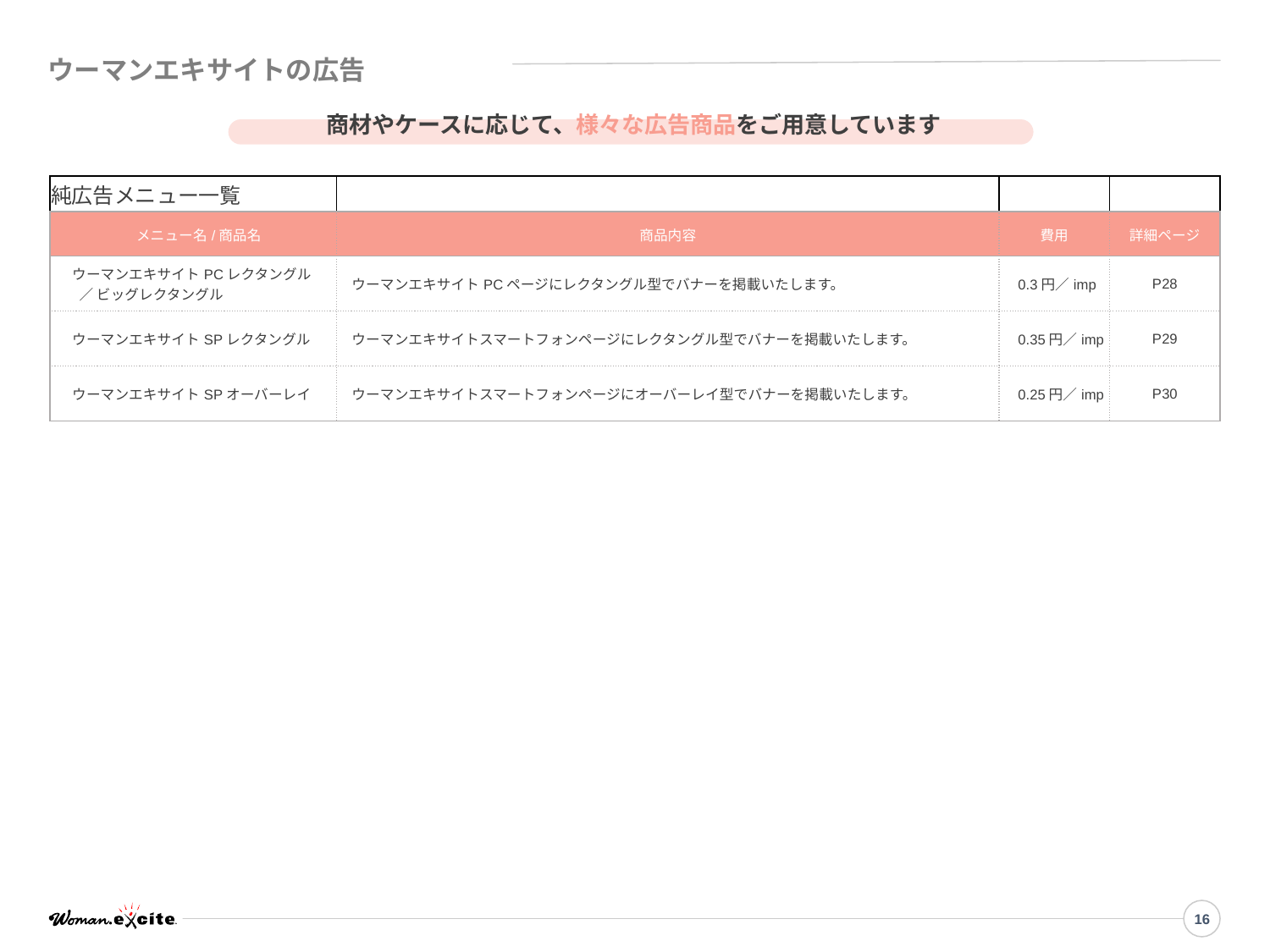

ウーマンエキサイトの広告
商材やケースに応じて、様々な広告商品をご用意しています

| 純広告メニュー一覧 |  |  |  |
| --- | --- | --- | --- |
| メニュー名/商品名 | 商品内容 | 費用 | 詳細ページ |
| ウーマンエキサイトPCレクタングル 　　／ ビッグレクタングル | ウーマンエキサイトPCページにレクタングル型でバナーを掲載いたします。 | 0.3円／imp | P28 |
| ウーマンエキサイトSPレクタングル | ウーマンエキサイトスマートフォンページにレクタングル型でバナーを掲載いたします。 | 0.35円／imp | P29 |
| ウーマンエキサイトSPオーバーレイ | ウーマンエキサイトスマートフォンページにオーバーレイ型でバナーを掲載いたします。 | 0.25円／imp | P30 |